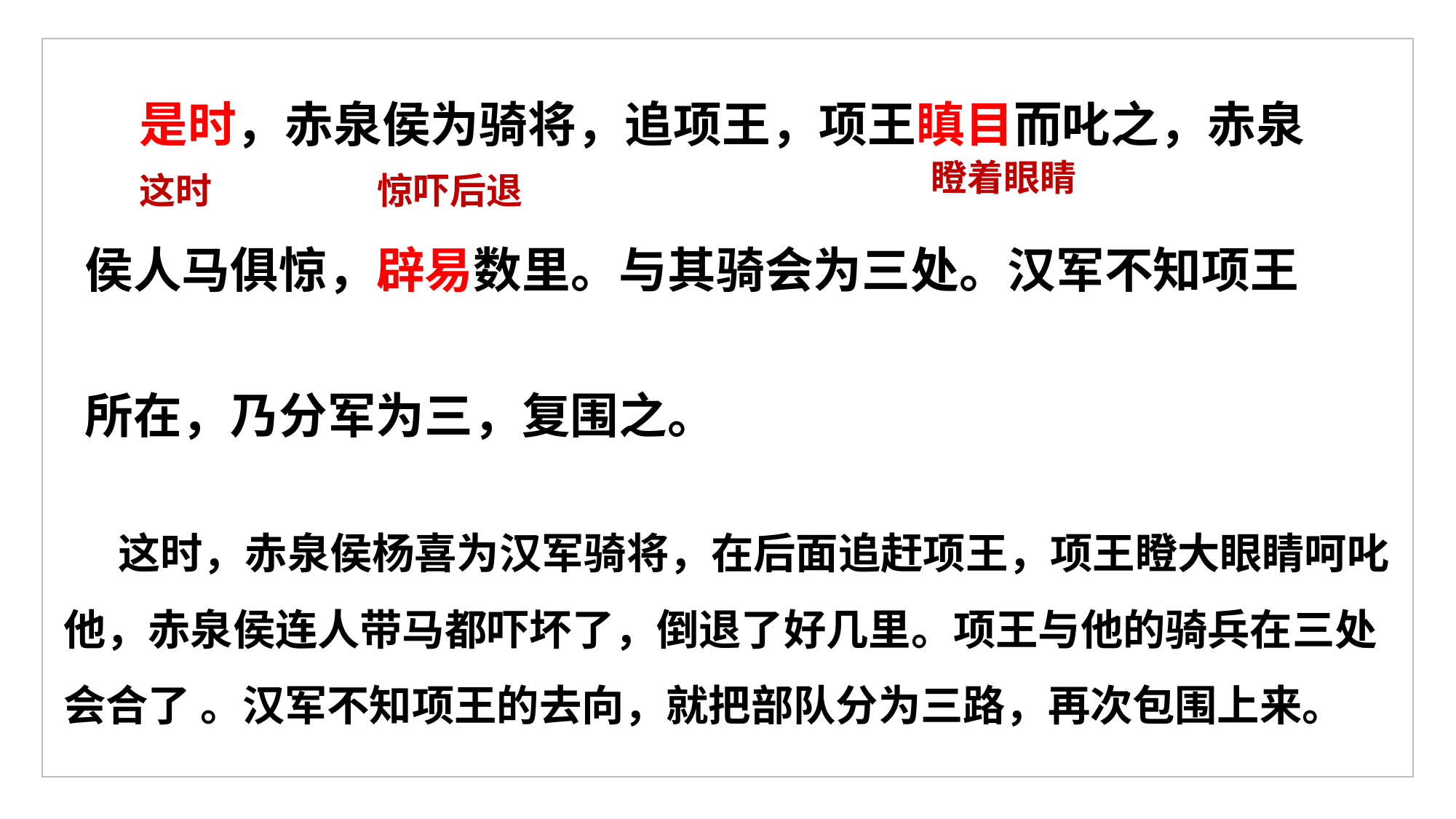

是时，赤泉侯为骑将，追项王，项王瞋目而叱之，赤泉侯人马俱惊，辟易数里。与其骑会为三处。汉军不知项王所在，乃分军为三，复围之。

瞪着眼睛
这时
惊吓后退
这时，赤泉侯杨喜为汉军骑将，在后面追赶项王，项王瞪大眼睛呵叱他，赤泉侯连人带马都吓坏了，倒退了好几里。项王与他的骑兵在三处会合了 。汉军不知项王的去向，就把部队分为三路，再次包围上来。